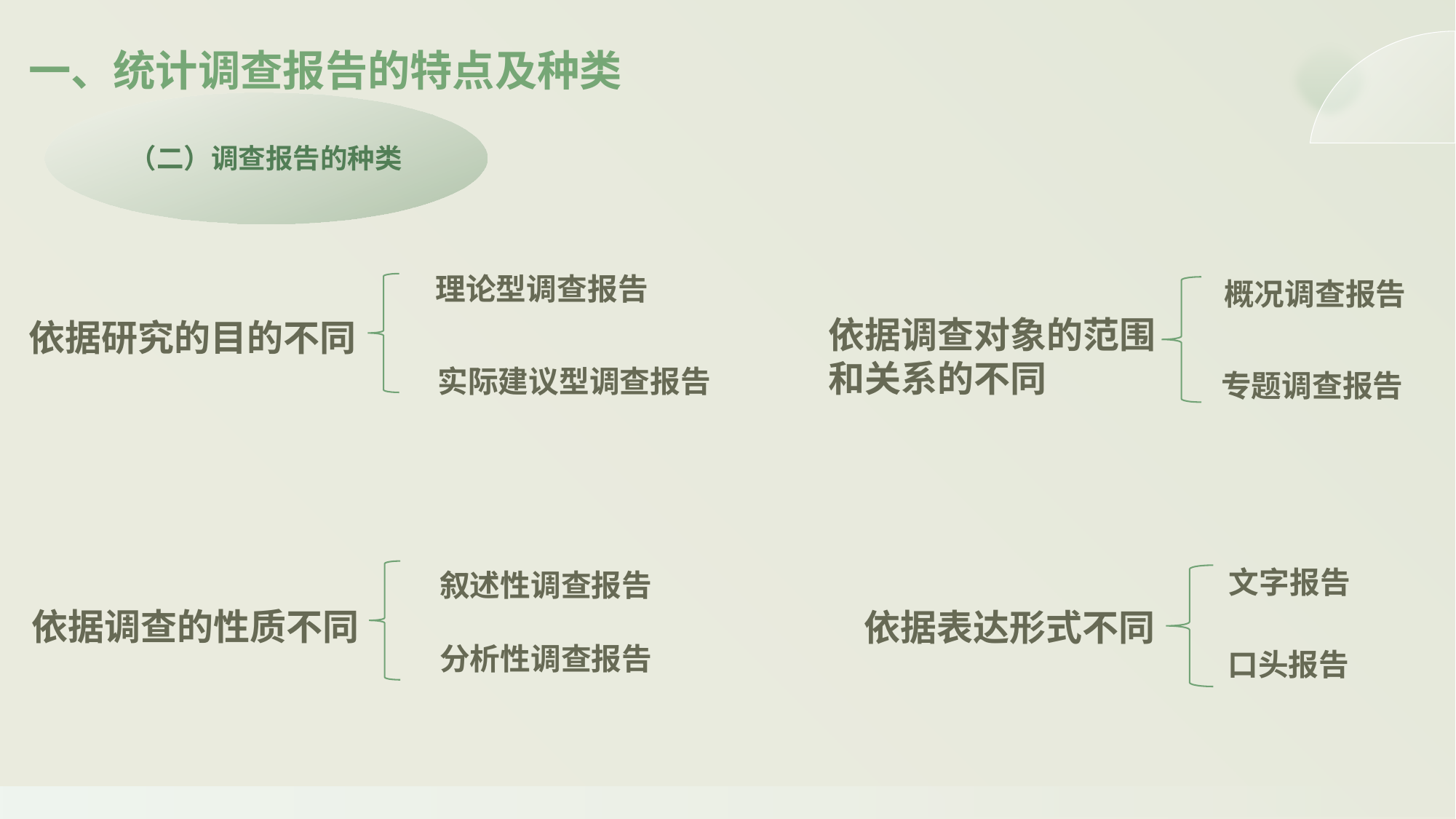

一、统计调查报告的特点及种类
（二）调查报告的种类

理论型调查报告

依据研究的目的不同
 实际建议型调查报告
概况调查报告

依据调查对象的范围
和关系的不同
专题调查报告
文字报告

依据表达形式不同
口头报告

叙述性调查报告

分析性调查报告
依据调查的性质不同